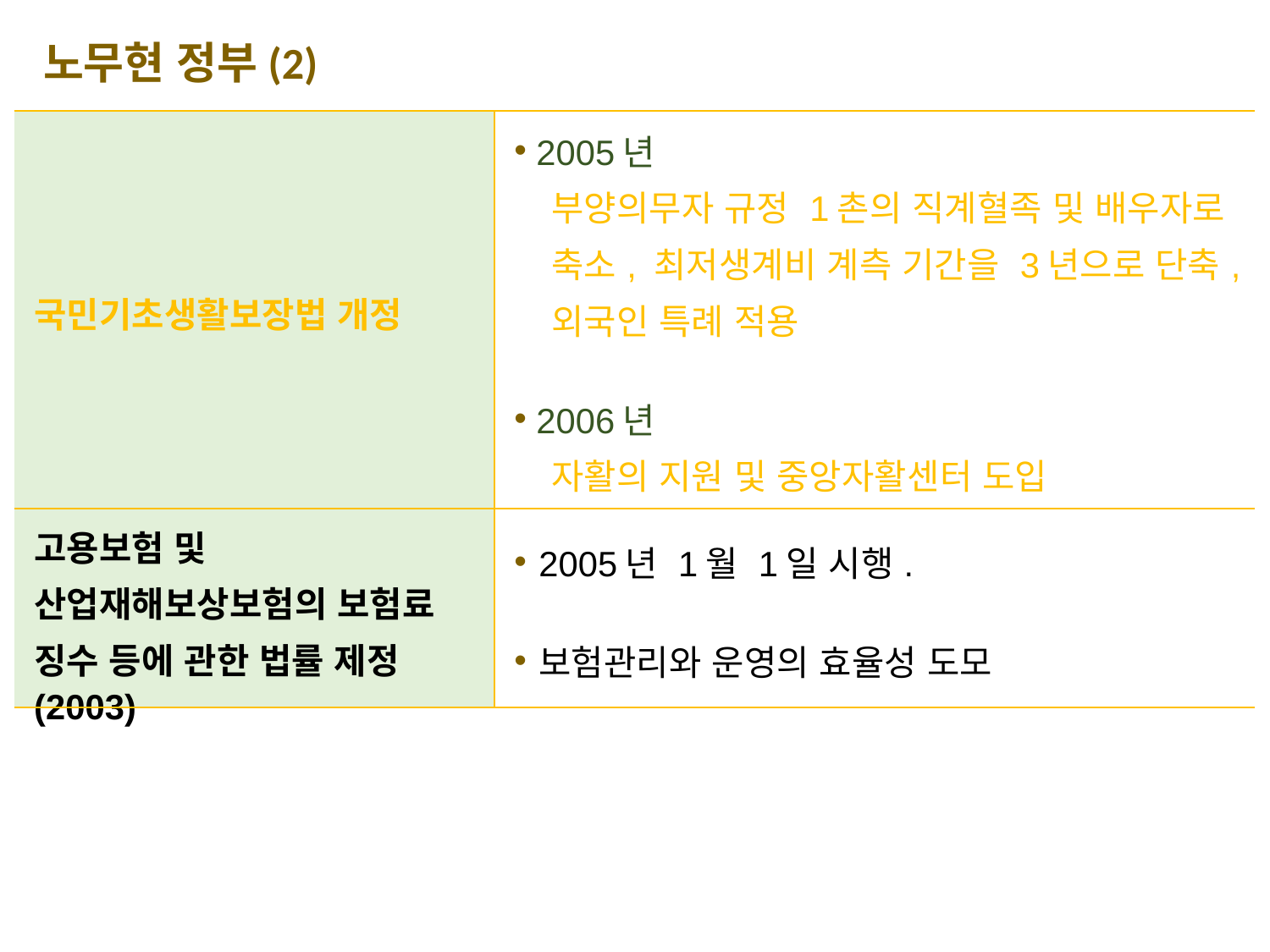

노무현 정부(2)
| 국민기초생활보장법 개정 | 2005년 부양의무자 규정 1촌의 직계혈족 및 배우자로 축소, 최저생계비 계측 기간을 3년으로 단축, 외국인 특례 적용 2006년 자활의 지원 및 중앙자활센터 도입 |
| --- | --- |
| 고용보험 및 산업재해보상보험의 보험료 징수 등에 관한 법률 제정(2003) | 2005년 1월 1일 시행. 보험관리와 운영의 효율성 도모 |